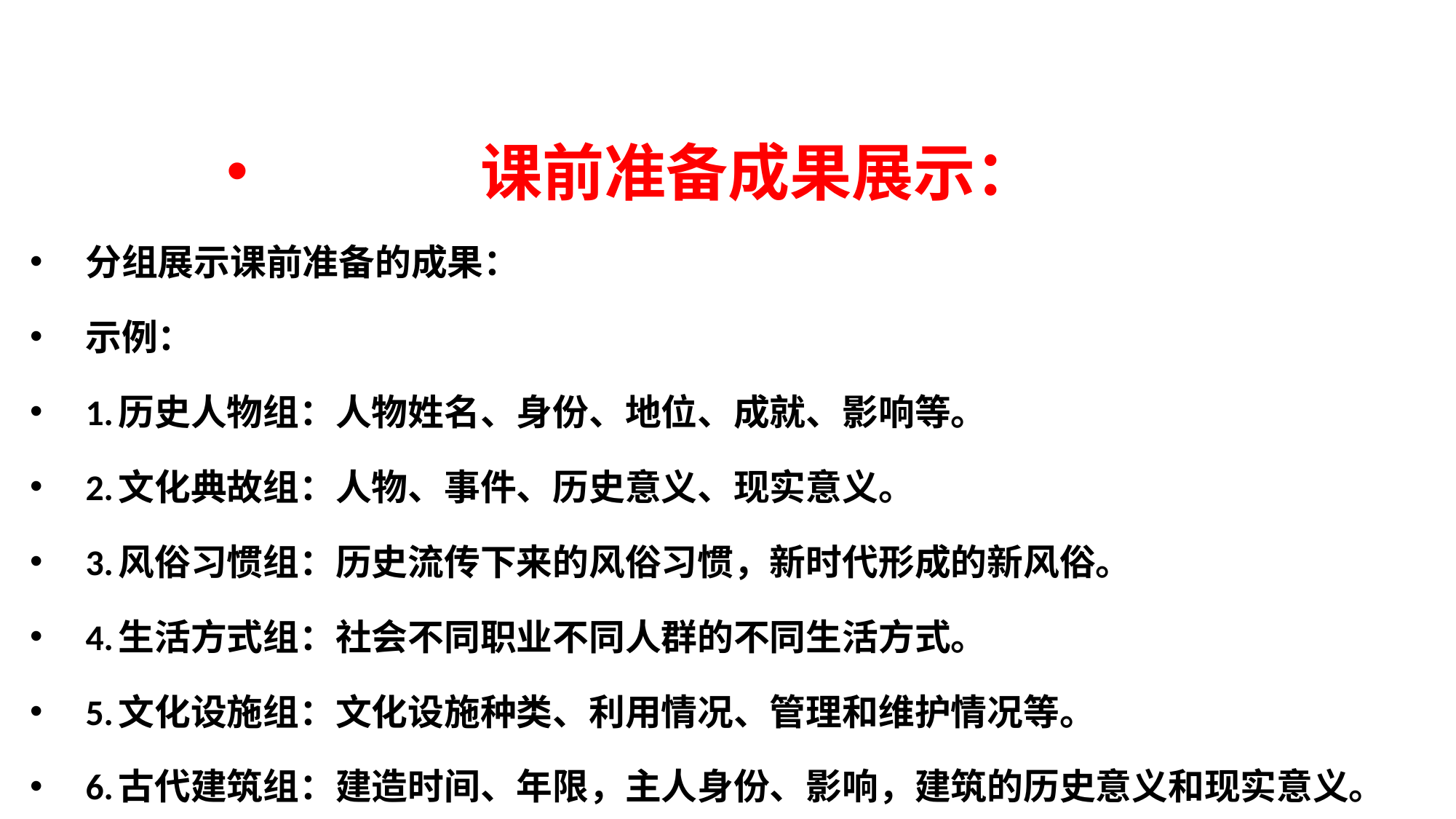

课前准备成果展示：
分组展示课前准备的成果：
示例：
1.历史人物组：人物姓名、身份、地位、成就、影响等。
2.文化典故组：人物、事件、历史意义、现实意义。
3.风俗习惯组：历史流传下来的风俗习惯，新时代形成的新风俗。
4.生活方式组：社会不同职业不同人群的不同生活方式。
5.文化设施组：文化设施种类、利用情况、管理和维护情况等。
6.古代建筑组：建造时间、年限，主人身份、影响，建筑的历史意义和现实意义。